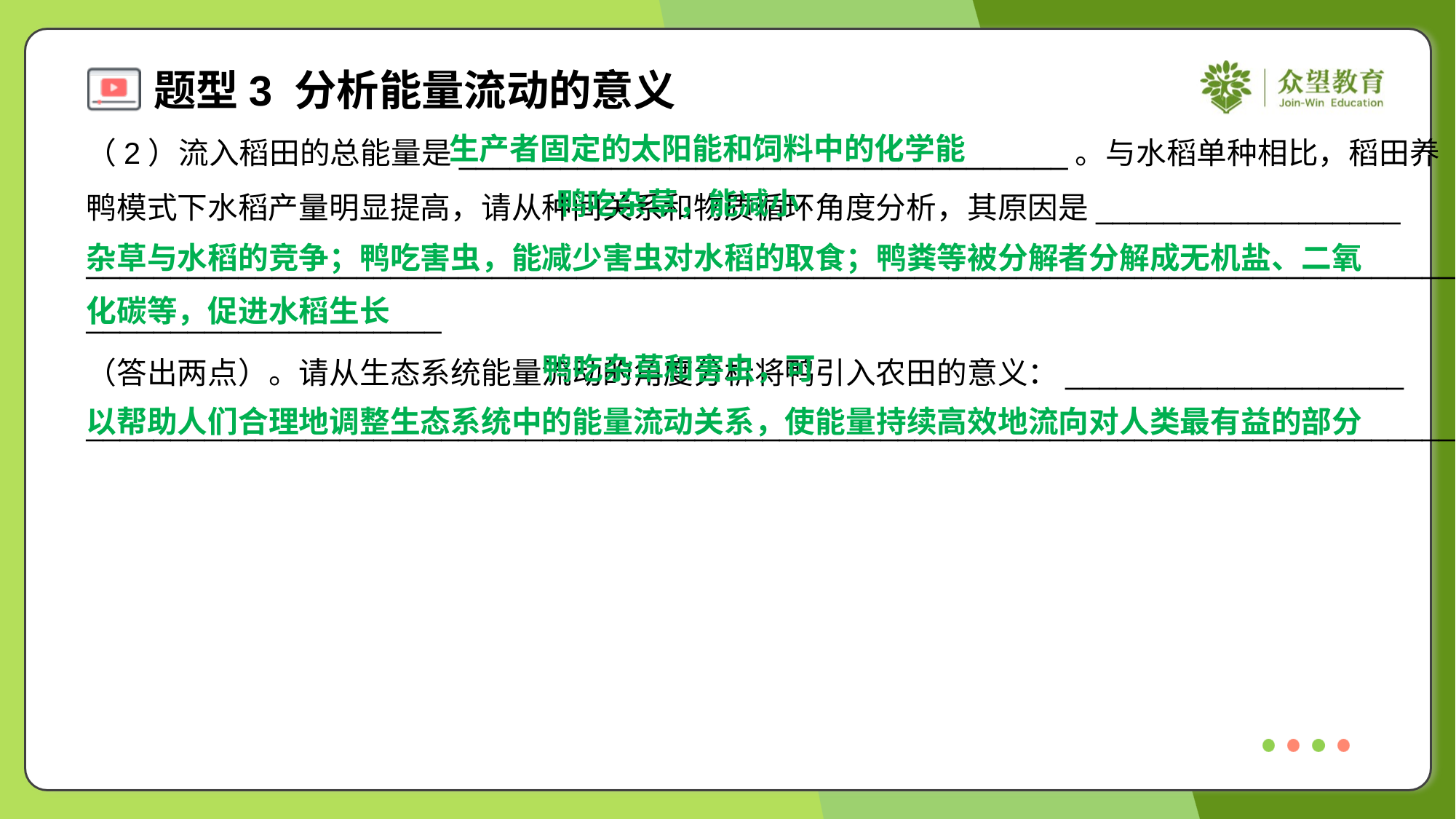

生产者固定的太阳能和饲料中的化学能
（2）流入稻田的总能量是____________________________________。与水稻单种相比，稻田养
鸭模式下水稻产量明显提高，请从种间关系和物质循环角度分析，其原因是__________________
____________________________________________________________________________________
_____________________
（答出两点）。请从生态系统能量流动的角度分析将鸭引入农田的意义：____________________
_____________________________________________________________________________________。
                                                                   鸭吃杂草，能减小
杂草与水稻的竞争；鸭吃害虫，能减少害虫对水稻的取食；鸭粪等被分解者分解成无机盐、二氧
化碳等，促进水稻生长
                                                                 鸭吃杂草和害虫，可
以帮助人们合理地调整生态系统中的能量流动关系，使能量持续高效地流向对人类最有益的部分